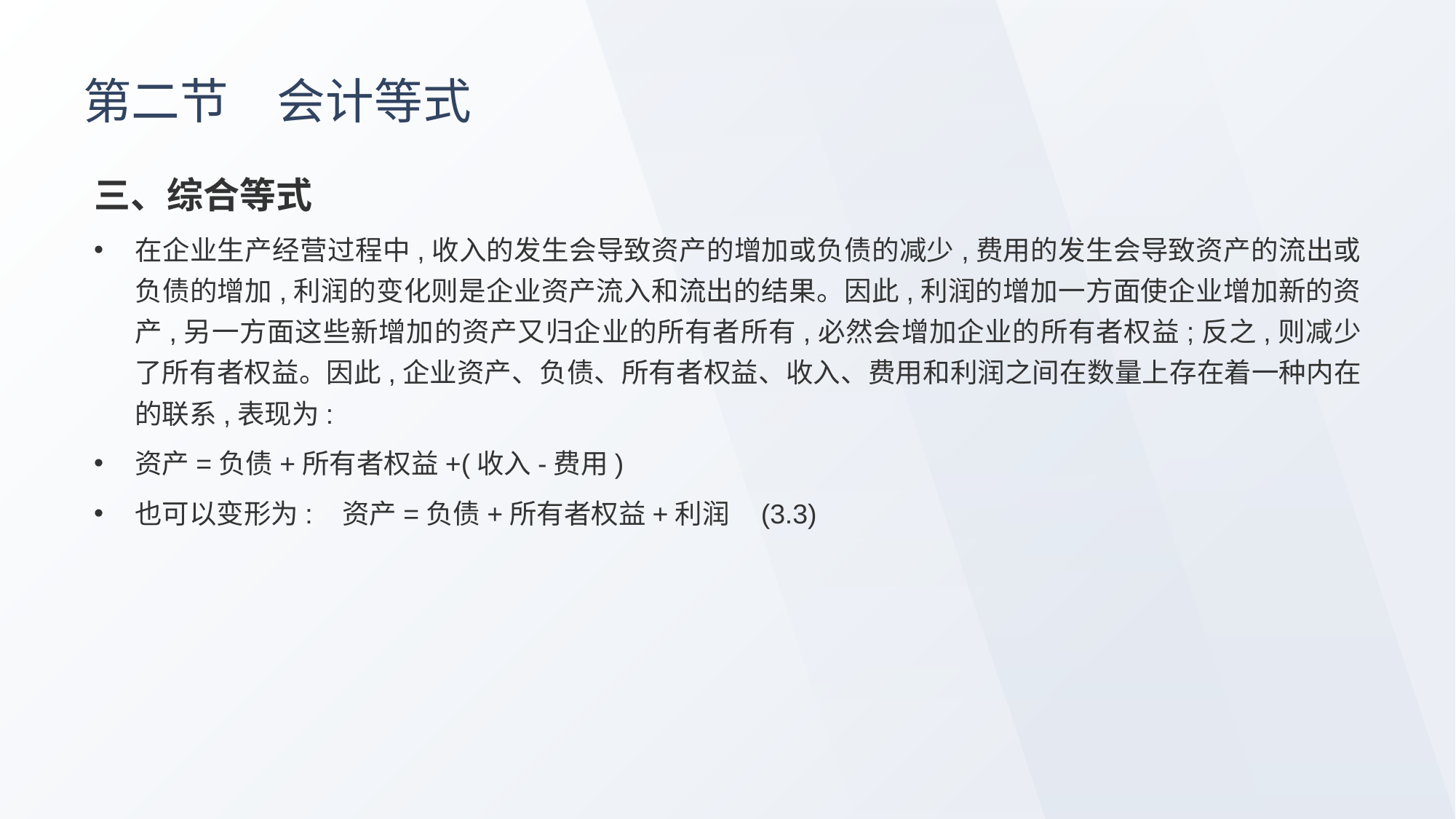

# 第二节　会计等式
三、综合等式
在企业生产经营过程中,收入的发生会导致资产的增加或负债的减少,费用的发生会导致资产的流出或负债的增加,利润的变化则是企业资产流入和流出的结果。因此,利润的增加一方面使企业增加新的资产,另一方面这些新增加的资产又归企业的所有者所有,必然会增加企业的所有者权益;反之,则减少了所有者权益。因此,企业资产、负债、所有者权益、收入、费用和利润之间在数量上存在着一种内在的联系,表现为:
资产=负债+所有者权益+(收入-费用)
也可以变形为:   资产=负债+所有者权益+利润    (3.3)